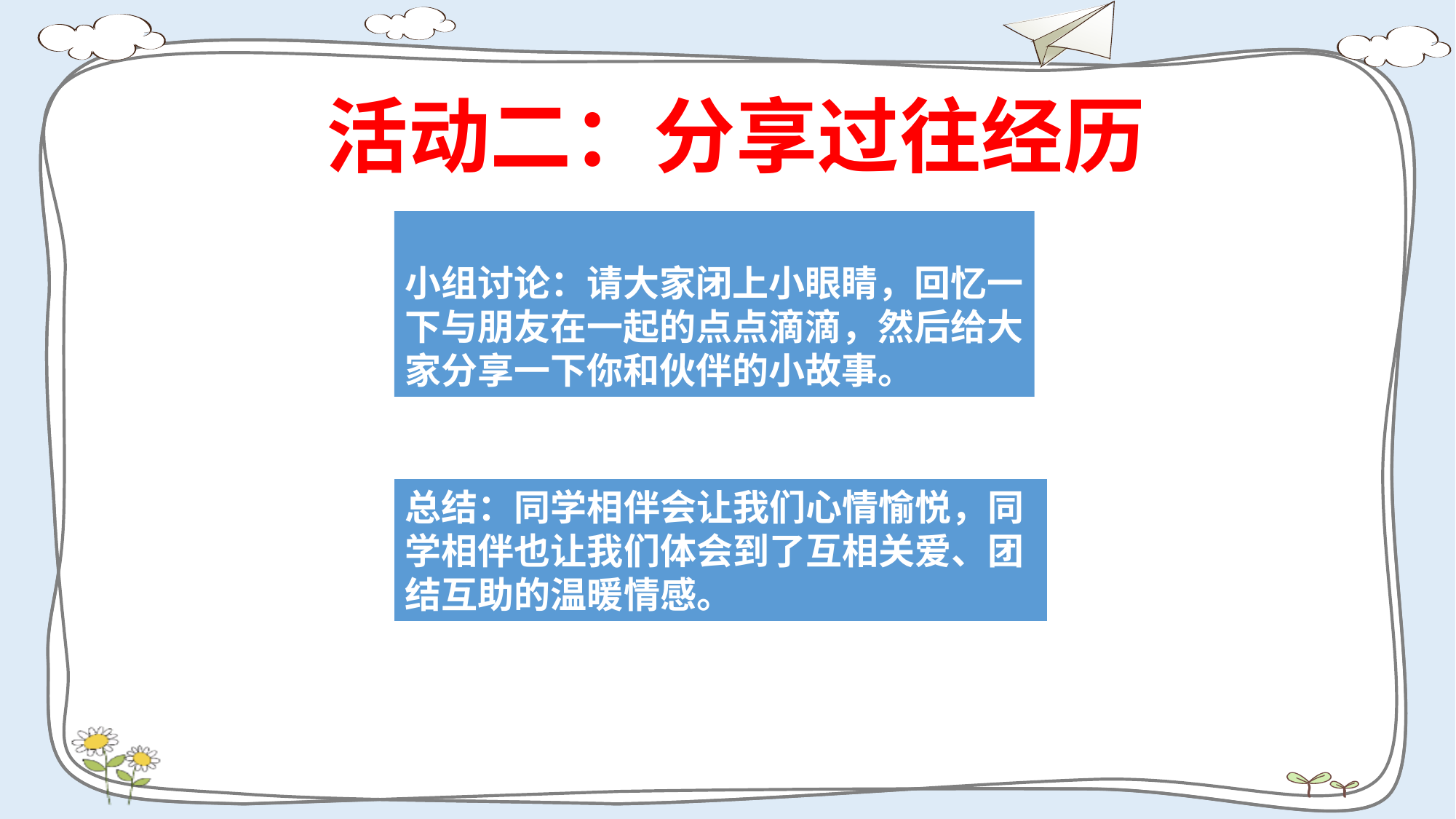

活动二：分享过往经历

小组讨论：请大家闭上小眼睛，回忆一下与朋友在一起的点点滴滴，然后给大家分享一下你和伙伴的小故事。
总结：同学相伴会让我们心情愉悦，同学相伴也让我们体会到了互相关爱、团结互助的温暖情感。